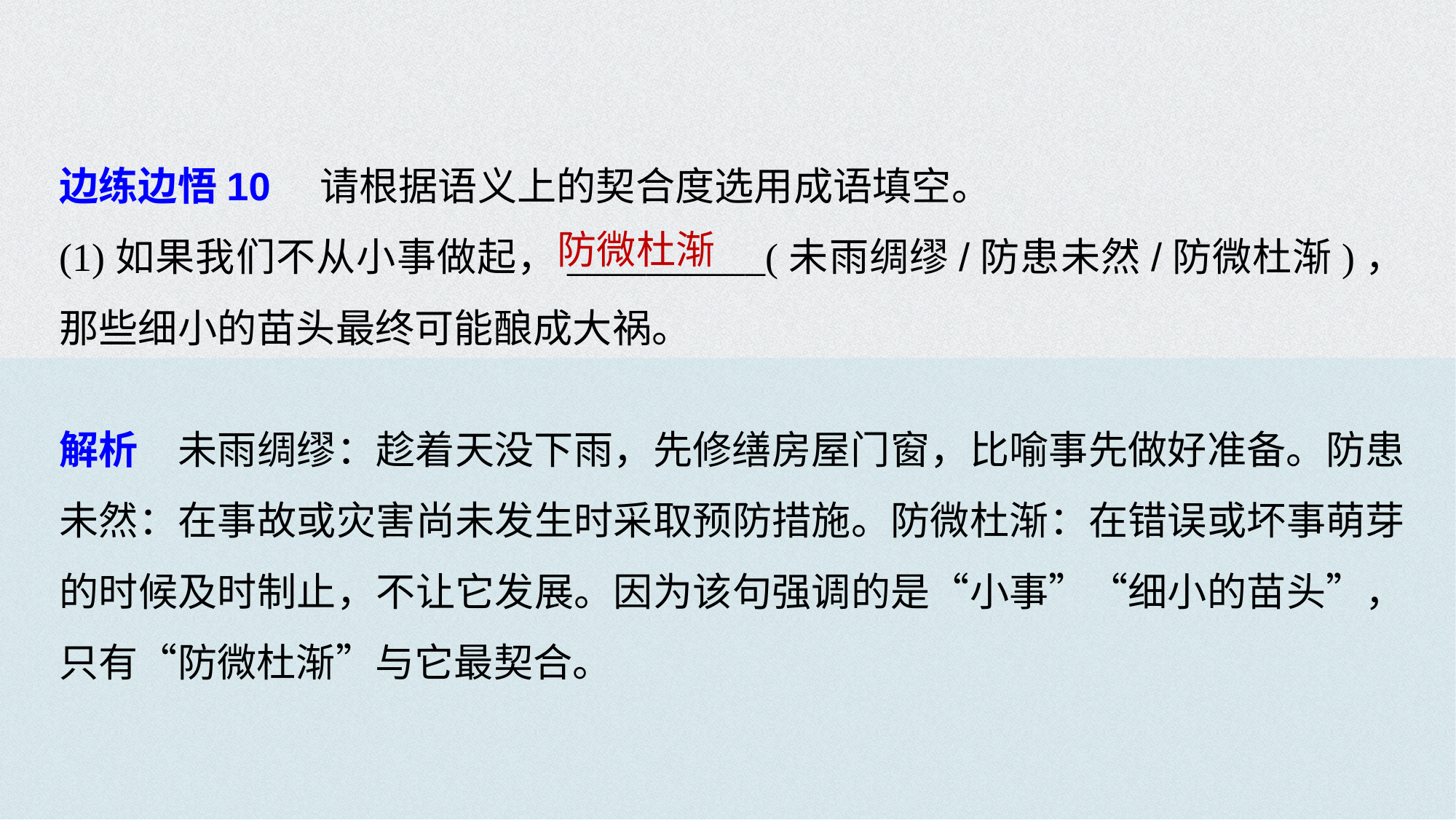

边练边悟10　请根据语义上的契合度选用成语填空。
(1)如果我们不从小事做起，__________(未雨绸缪/防患未然/防微杜渐)，那些细小的苗头最终可能酿成大祸。
防微杜渐
解析　未雨绸缪：趁着天没下雨，先修缮房屋门窗，比喻事先做好准备。防患未然：在事故或灾害尚未发生时采取预防措施。防微杜渐：在错误或坏事萌芽的时候及时制止，不让它发展。因为该句强调的是“小事”“细小的苗头”，只有“防微杜渐”与它最契合。